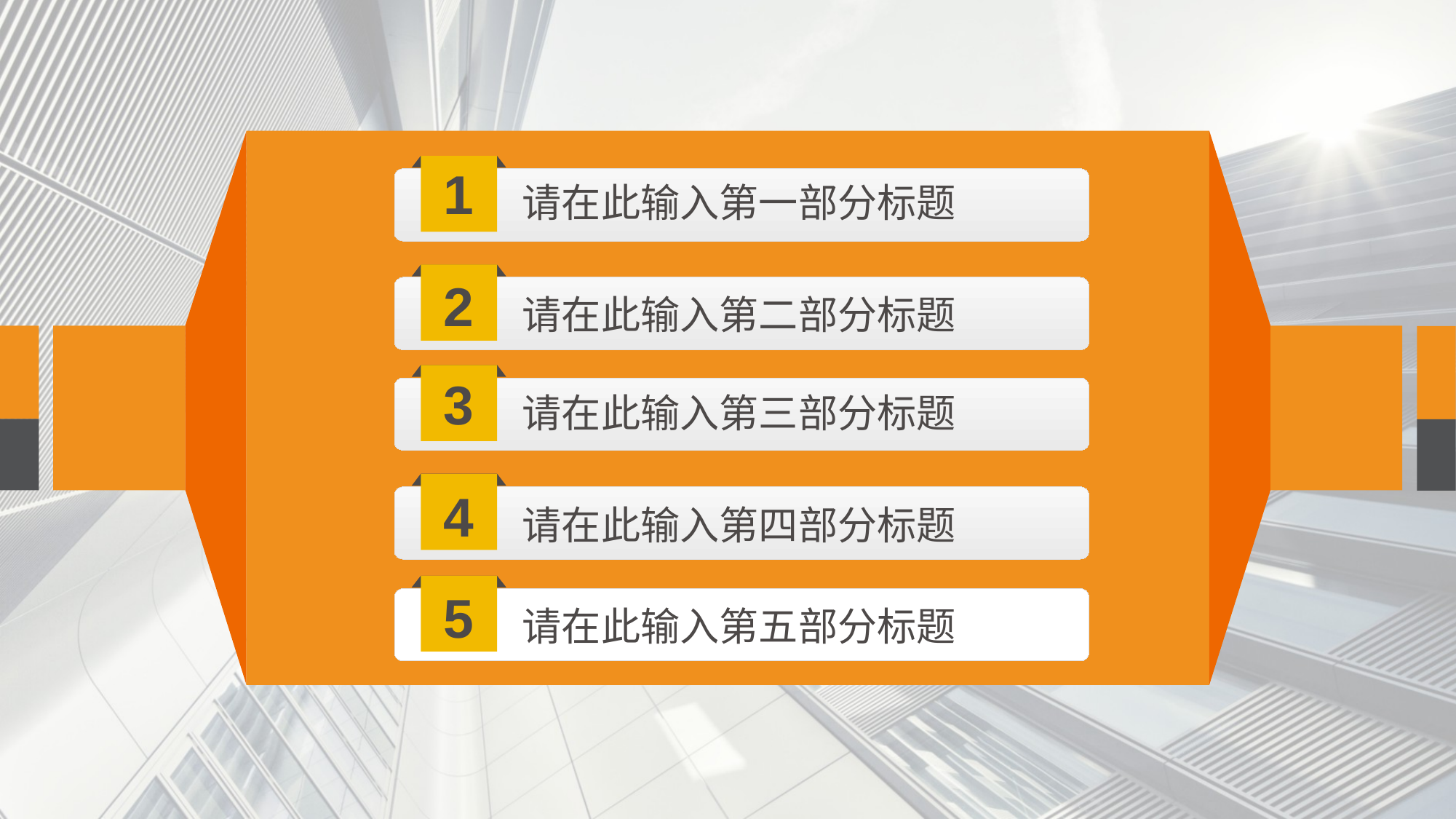

1

请在此输入第一部分标题

2

请在此输入第二部分标题

3

请在此输入第三部分标题

4

请在此输入第四部分标题

5

请在此输入第五部分标题